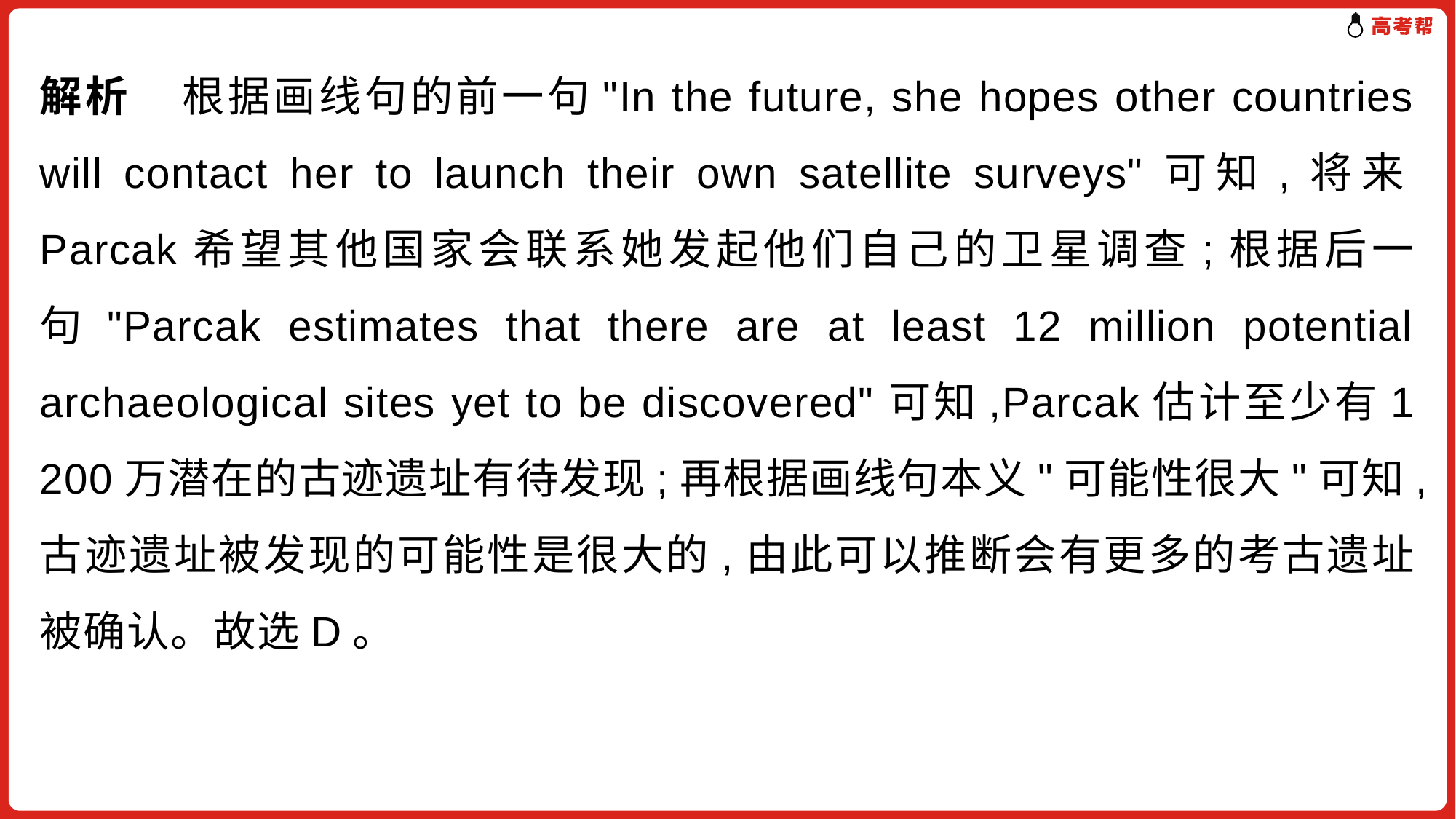

解析    根据画线句的前一句"In the future, she hopes other countries will contact her to launch their own satellite surveys"可知,将来Parcak希望其他国家会联系她发起他们自己的卫星调查;根据后一句"Parcak estimates that there are at least 12 million potential archaeological sites yet to be discovered"可知,Parcak估计至少有1 200万潜在的古迹遗址有待发现;再根据画线句本义"可能性很大"可知,古迹遗址被发现的可能性是很大的,由此可以推断会有更多的考古遗址被确认。故选D。